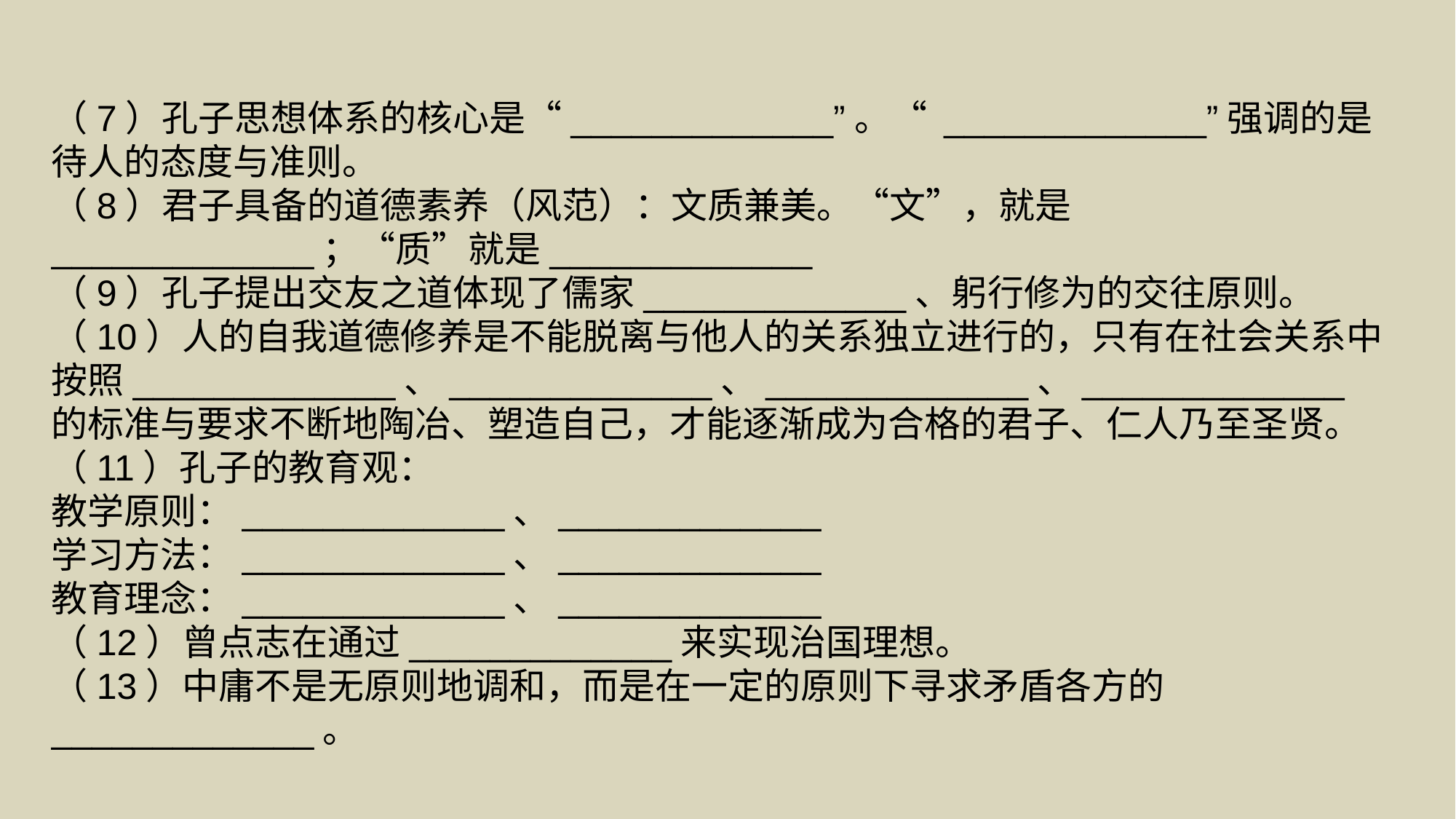

例题十

（7）孔子思想体系的核心是“_____________”。“ _____________”强调的是待人的态度与准则。
（8）君子具备的道德素养（风范）：文质兼美。“文”，就是_____________；“质”就是_____________
（9）孔子提出交友之道体现了儒家_____________、躬行修为的交往原则。
（10）人的自我道德修养是不能脱离与他人的关系独立进行的，只有在社会关系中按照_____________、_____________、_____________、_____________的标准与要求不断地陶冶、塑造自己，才能逐渐成为合格的君子、仁人乃至圣贤。
（11）孔子的教育观：
教学原则：_____________、_____________
学习方法：_____________、_____________
教育理念：_____________、_____________
（12）曾点志在通过_____________来实现治国理想。
（13）中庸不是无原则地调和，而是在一定的原则下寻求矛盾各方的_____________。